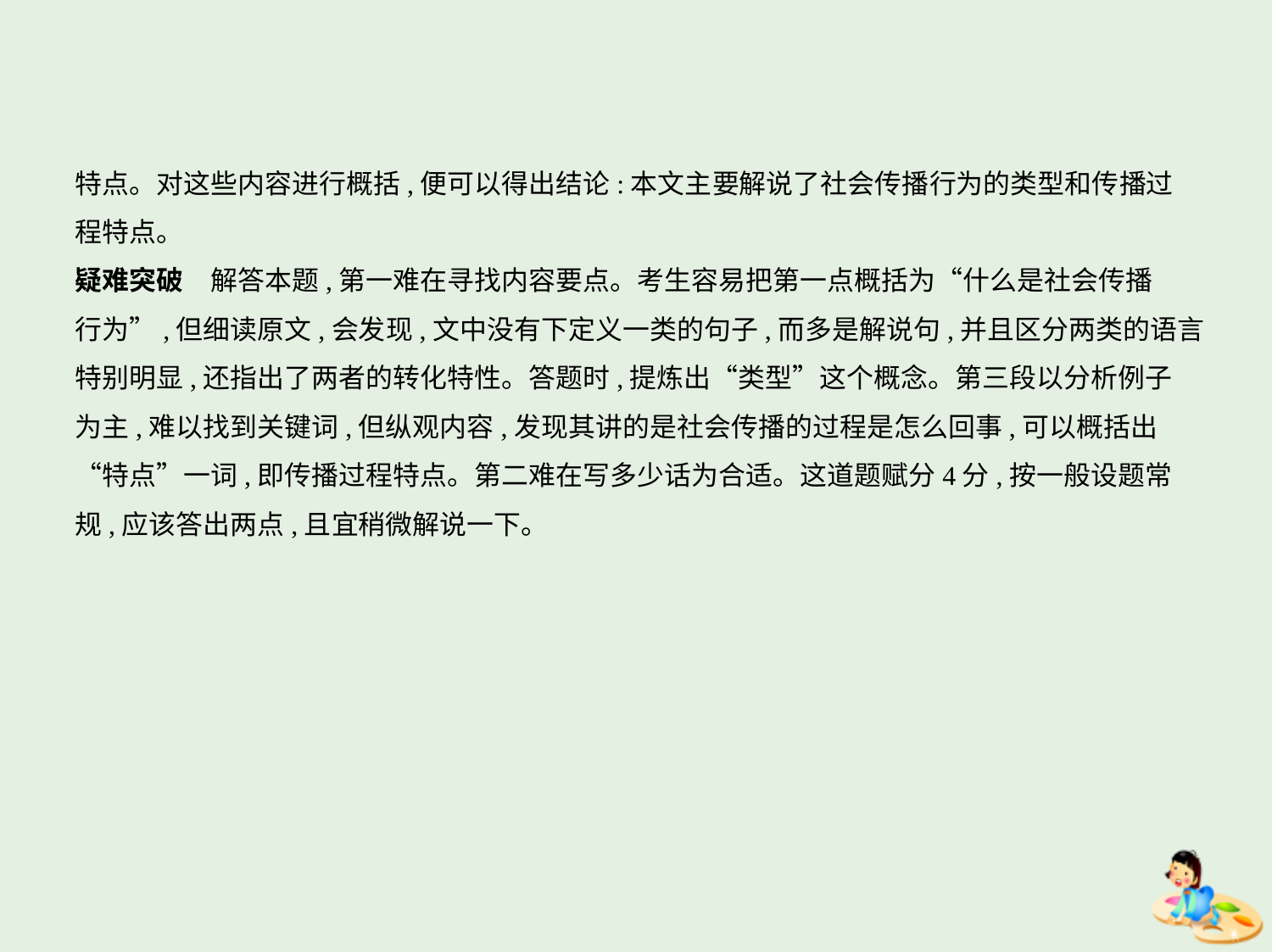

特点。对这些内容进行概括,便可以得出结论:本文主要解说了社会传播行为的类型和传播过
程特点。
疑难突破　解答本题,第一难在寻找内容要点。考生容易把第一点概括为“什么是社会传播
行为”,但细读原文,会发现,文中没有下定义一类的句子,而多是解说句,并且区分两类的语言
特别明显,还指出了两者的转化特性。答题时,提炼出“类型”这个概念。第三段以分析例子
为主,难以找到关键词,但纵观内容,发现其讲的是社会传播的过程是怎么回事,可以概括出
“特点”一词,即传播过程特点。第二难在写多少话为合适。这道题赋分4分,按一般设题常
规,应该答出两点,且宜稍微解说一下。